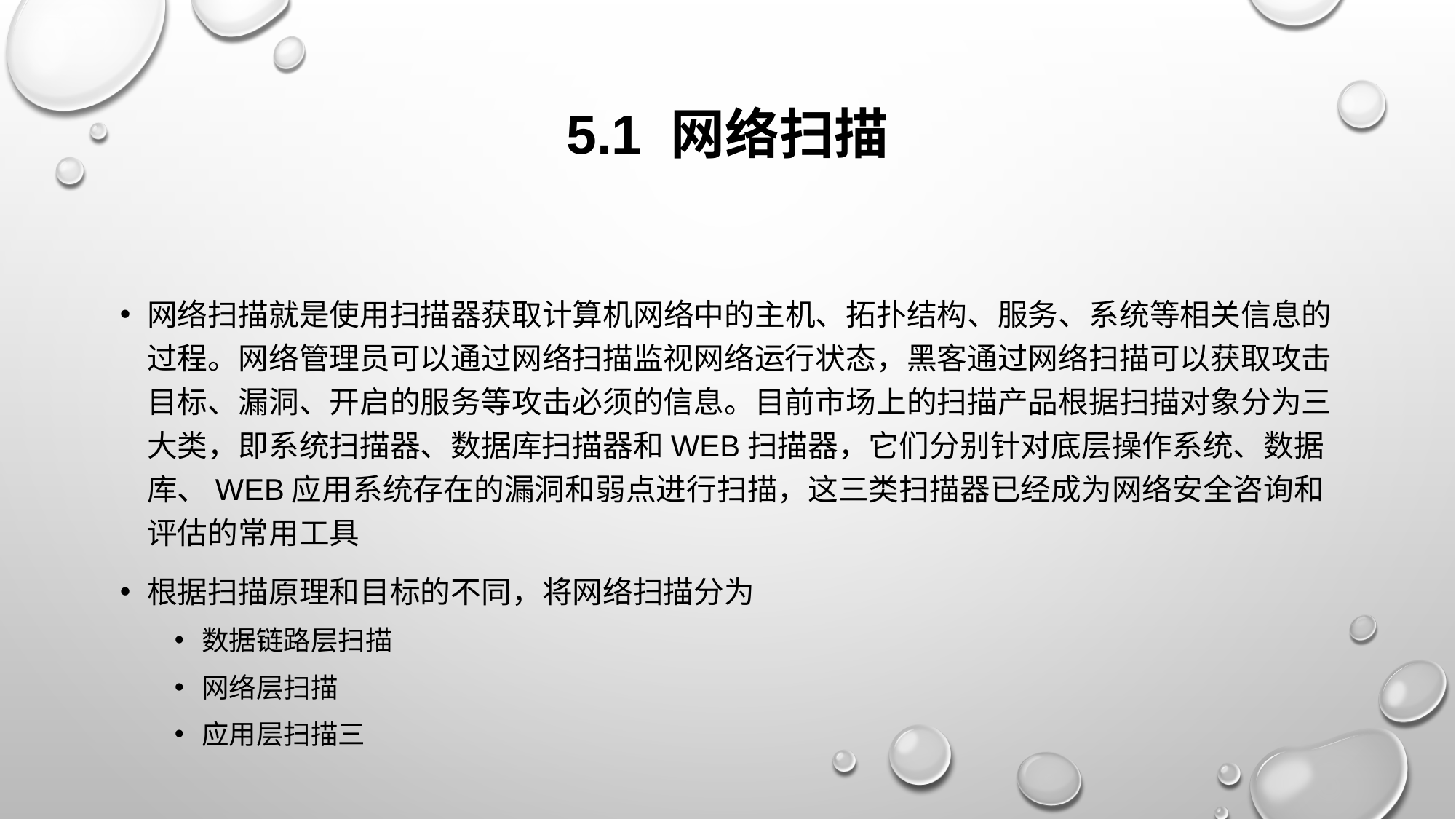

# 5.1 网络扫描
网络扫描就是使用扫描器获取计算机网络中的主机、拓扑结构、服务、系统等相关信息的过程。网络管理员可以通过网络扫描监视网络运行状态，黑客通过网络扫描可以获取攻击目标、漏洞、开启的服务等攻击必须的信息。目前市场上的扫描产品根据扫描对象分为三大类，即系统扫描器、数据库扫描器和Web扫描器，它们分别针对底层操作系统、数据库、Web应用系统存在的漏洞和弱点进行扫描，这三类扫描器已经成为网络安全咨询和评估的常用工具
根据扫描原理和目标的不同，将网络扫描分为
数据链路层扫描
网络层扫描
应用层扫描三